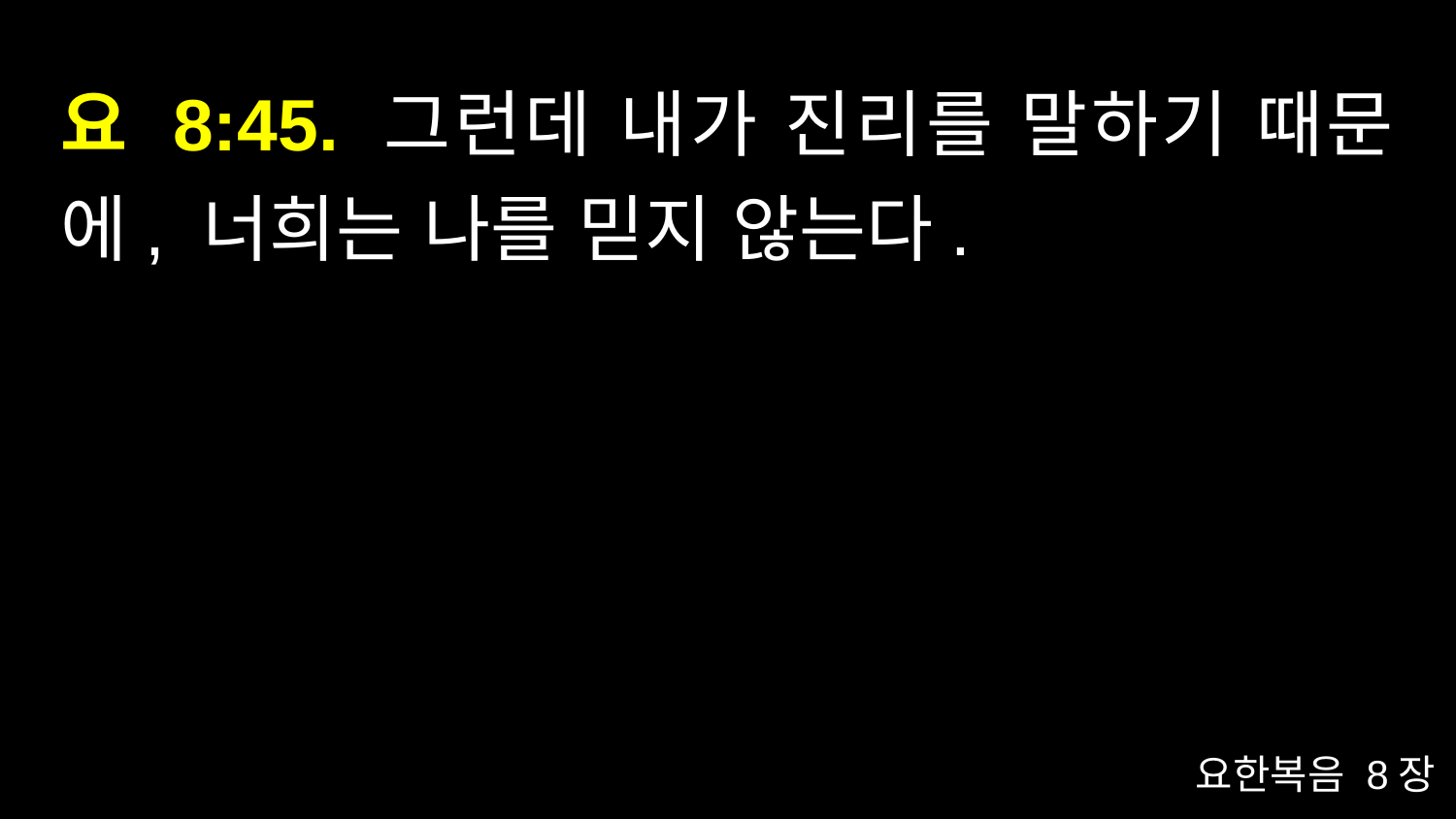

# 요 8:45. 그런데 내가 진리를 말하기 때문에, 너희는 나를 믿지 않는다.
요한복음 8장